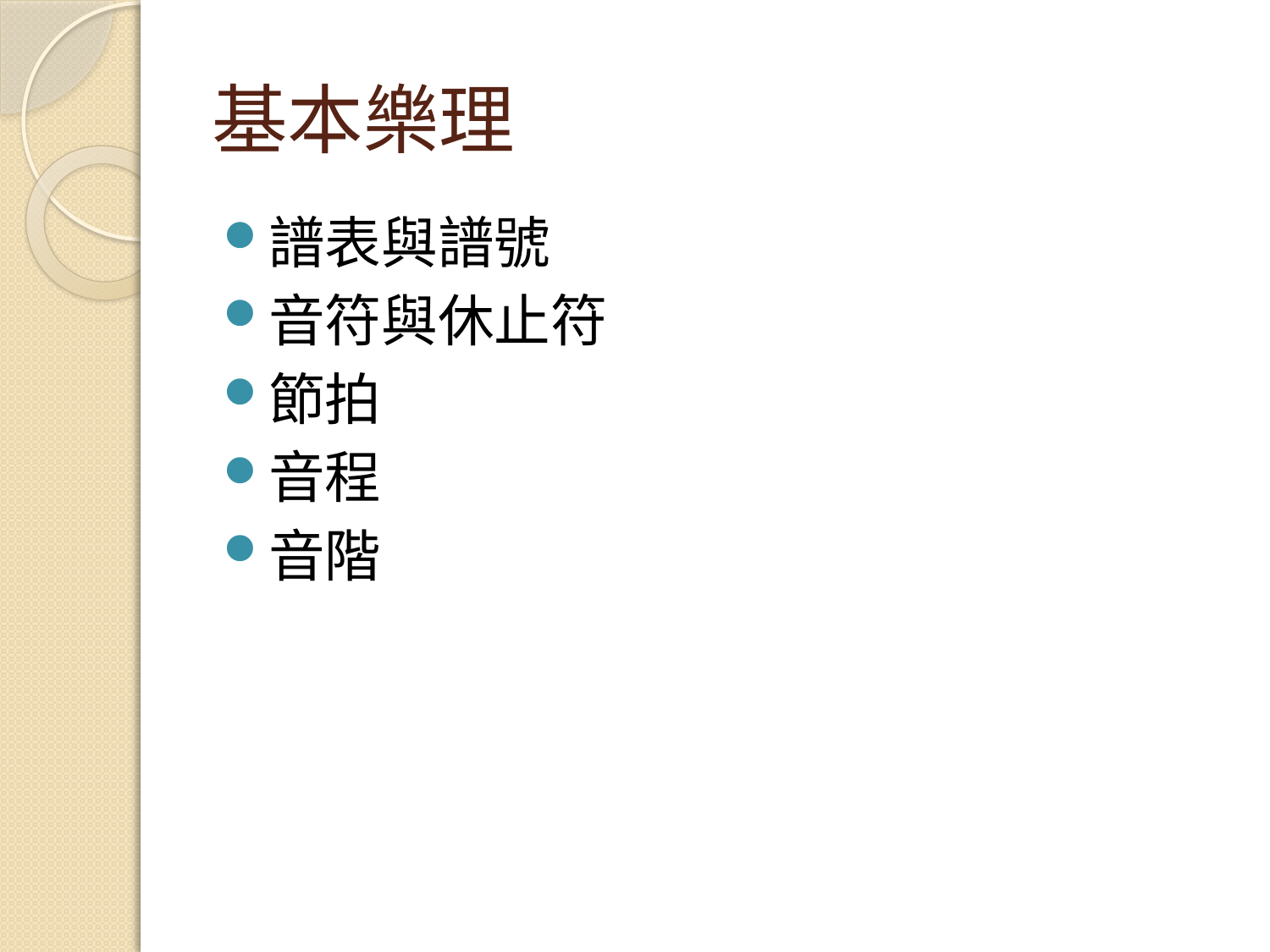

# 基本樂理
譜表與譜號
音符與休止符
節拍
音程
音階